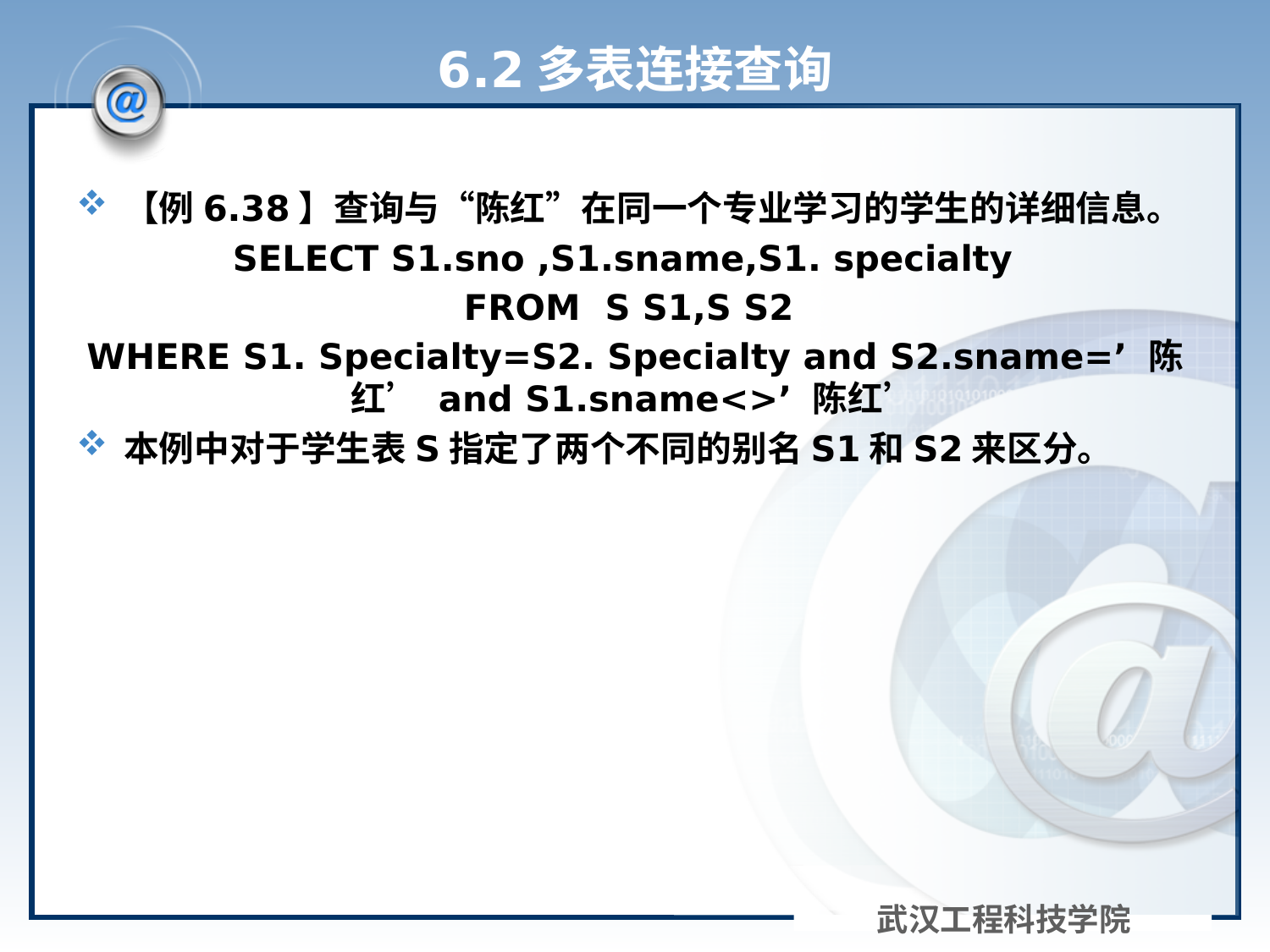

# 6.2多表连接查询
【例6.38】查询与“陈红”在同一个专业学习的学生的详细信息。
SELECT S1.sno ,S1.sname,S1. specialty
FROM  S S1,S S2
WHERE S1. Specialty=S2. Specialty and S2.sname=’ 陈红’ and S1.sname<>’ 陈红’
本例中对于学生表S指定了两个不同的别名S1和S2来区分。

武汉工程科技学院